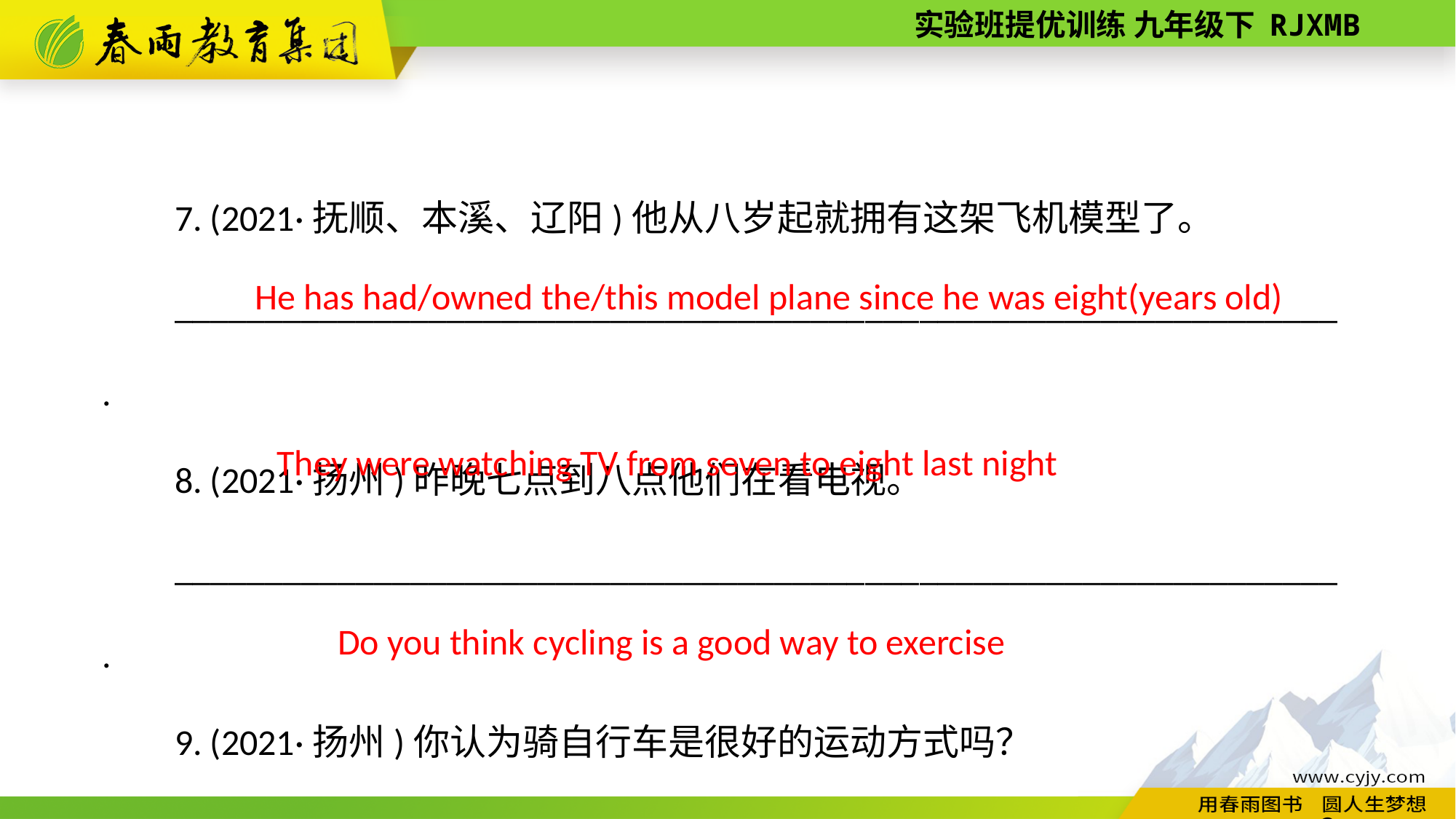

7. (2021·抚顺、本溪、辽阳)他从八岁起就拥有这架飞机模型了。
________________________________________________________________.
8. (2021·扬州)昨晚七点到八点他们在看电视。
________________________________________________________________.
9. (2021·扬州)你认为骑自行车是很好的运动方式吗？
_______________________________________________________________?
He has had/owned the/this model plane since he was eight(years old)
They were watching TV from seven to eight last night
Do you think cycling is a good way to exercise